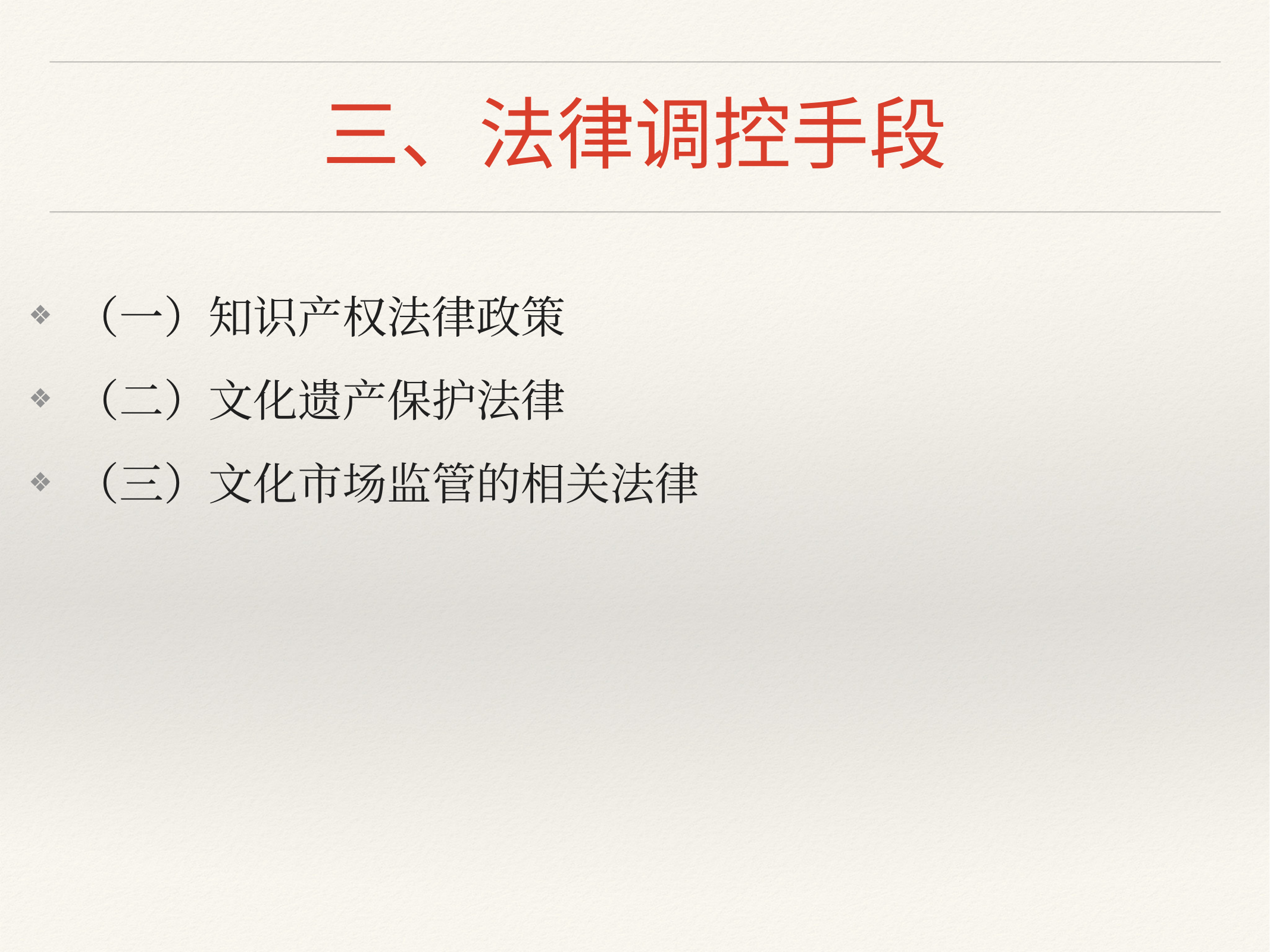

# 三、法律调控手段
（一）知识产权法律政策
（二）文化遗产保护法律
（三）文化市场监管的相关法律